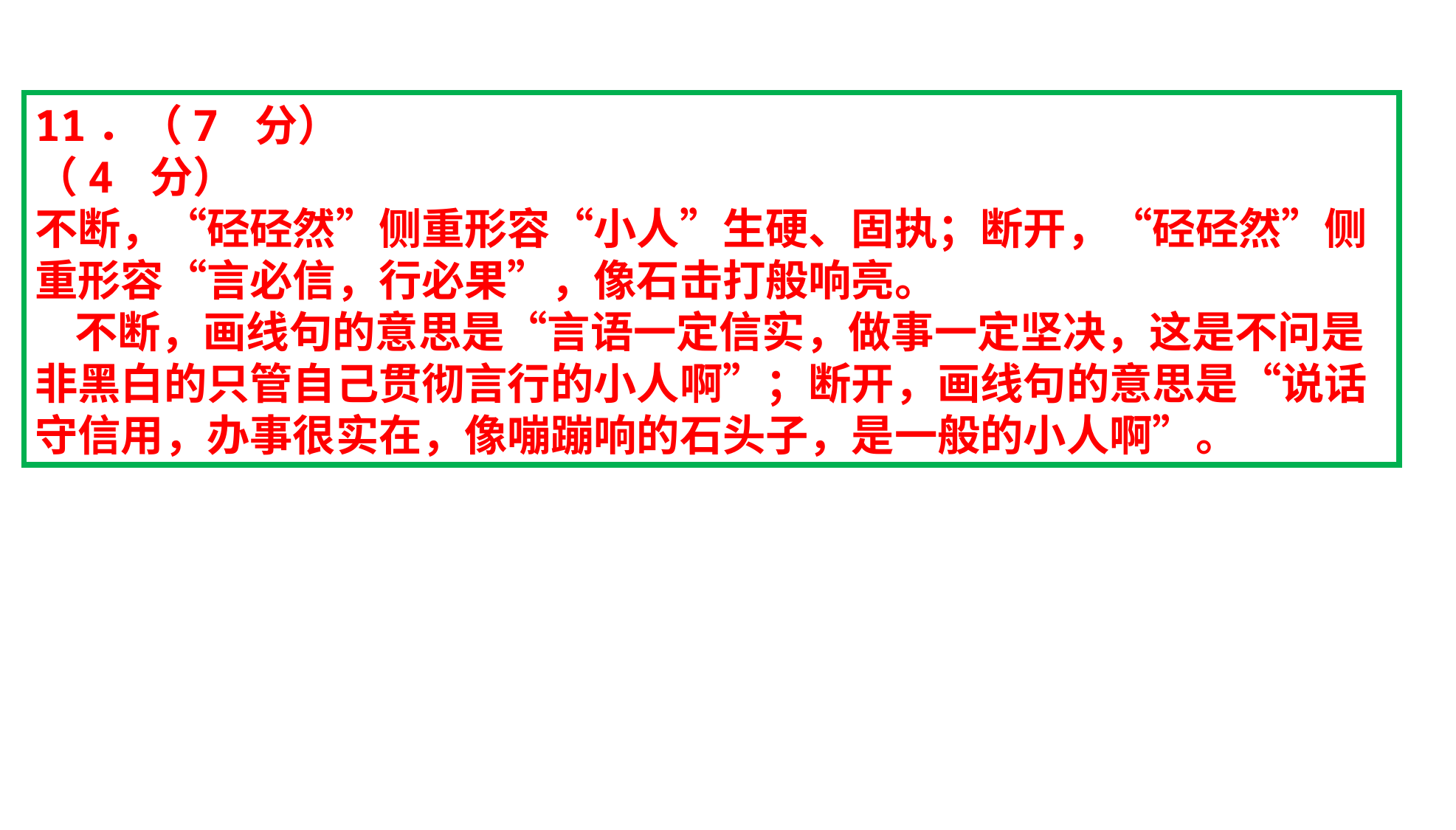

11．（7 分）
（4 分）
不断，“硁硁然”侧重形容“小人”生硬、固执；断开，“硁硁然”侧重形容“言必信，行必果”，像石击打般响亮。
   不断，画线句的意思是“言语一定信实，做事一定坚决，这是不问是非黑白的只管自己贯彻言行的小人啊”；断开，画线句的意思是“说话守信用，办事很实在，像嘣蹦响的石头子，是一般的小人啊”。